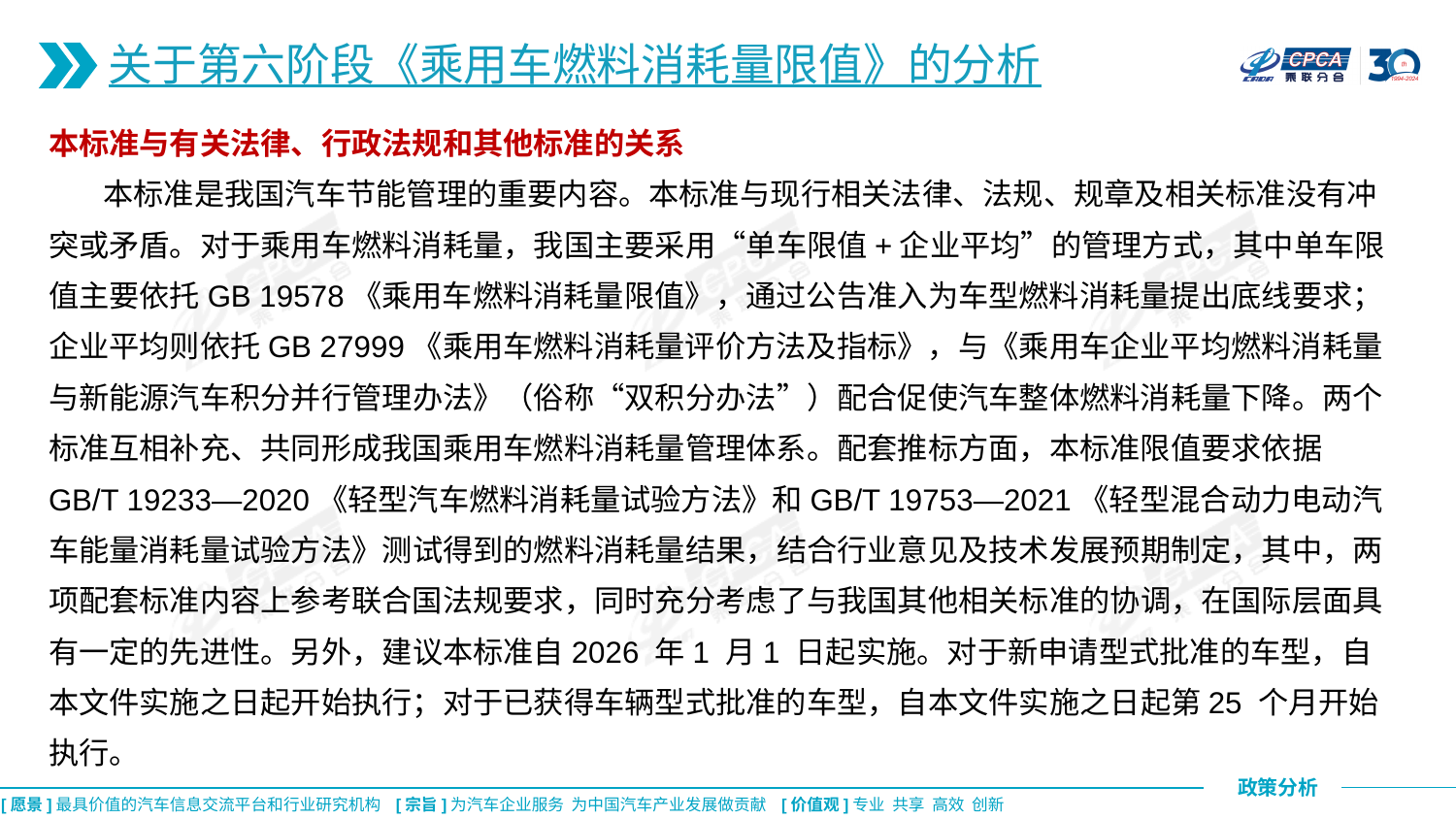

关于第六阶段《乘用车燃料消耗量限值》的分析
本标准与有关法律、行政法规和其他标准的关系
       本标准是我国汽车节能管理的重要内容。本标准与现行相关法律、法规、规章及相关标准没有冲突或矛盾。对于乘用车燃料消耗量，我国主要采用“单车限值+企业平均”的管理方式，其中单车限值主要依托GB 19578《乘用车燃料消耗量限值》，通过公告准入为车型燃料消耗量提出底线要求；企业平均则依托GB 27999《乘用车燃料消耗量评价方法及指标》，与《乘用车企业平均燃料消耗量与新能源汽车积分并行管理办法》（俗称“双积分办法”）配合促使汽车整体燃料消耗量下降。两个标准互相补充、共同形成我国乘用车燃料消耗量管理体系。配套推标方面，本标准限值要求依据GB/T 19233—2020《轻型汽车燃料消耗量试验方法》和GB/T 19753—2021《轻型混合动力电动汽车能量消耗量试验方法》测试得到的燃料消耗量结果，结合行业意见及技术发展预期制定，其中，两项配套标准内容上参考联合国法规要求，同时充分考虑了与我国其他相关标准的协调，在国际层面具有一定的先进性。另外，建议本标准自2026 年1 月1 日起实施。对于新申请型式批准的车型，自本文件实施之日起开始执行；对于已获得车辆型式批准的车型，自本文件实施之日起第25 个月开始执行。